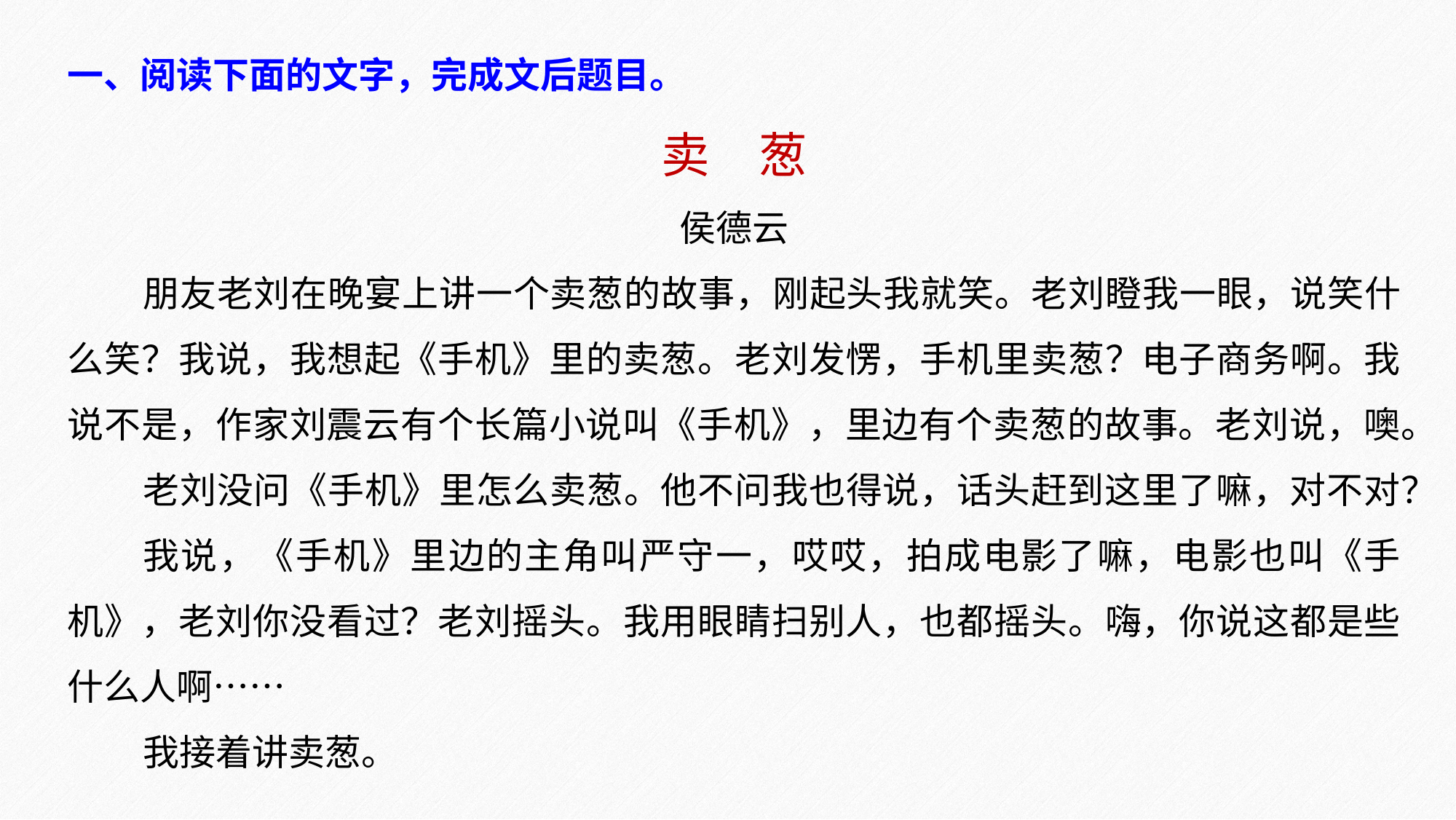

一、阅读下面的文字，完成文后题目。
卖　葱
侯德云
朋友老刘在晚宴上讲一个卖葱的故事，刚起头我就笑。老刘瞪我一眼，说笑什么笑？我说，我想起《手机》里的卖葱。老刘发愣，手机里卖葱？电子商务啊。我说不是，作家刘震云有个长篇小说叫《手机》，里边有个卖葱的故事。老刘说，噢。
老刘没问《手机》里怎么卖葱。他不问我也得说，话头赶到这里了嘛，对不对？
我说，《手机》里边的主角叫严守一，哎哎，拍成电影了嘛，电影也叫《手机》，老刘你没看过？老刘摇头。我用眼睛扫别人，也都摇头。嗨，你说这都是些什么人啊……
我接着讲卖葱。